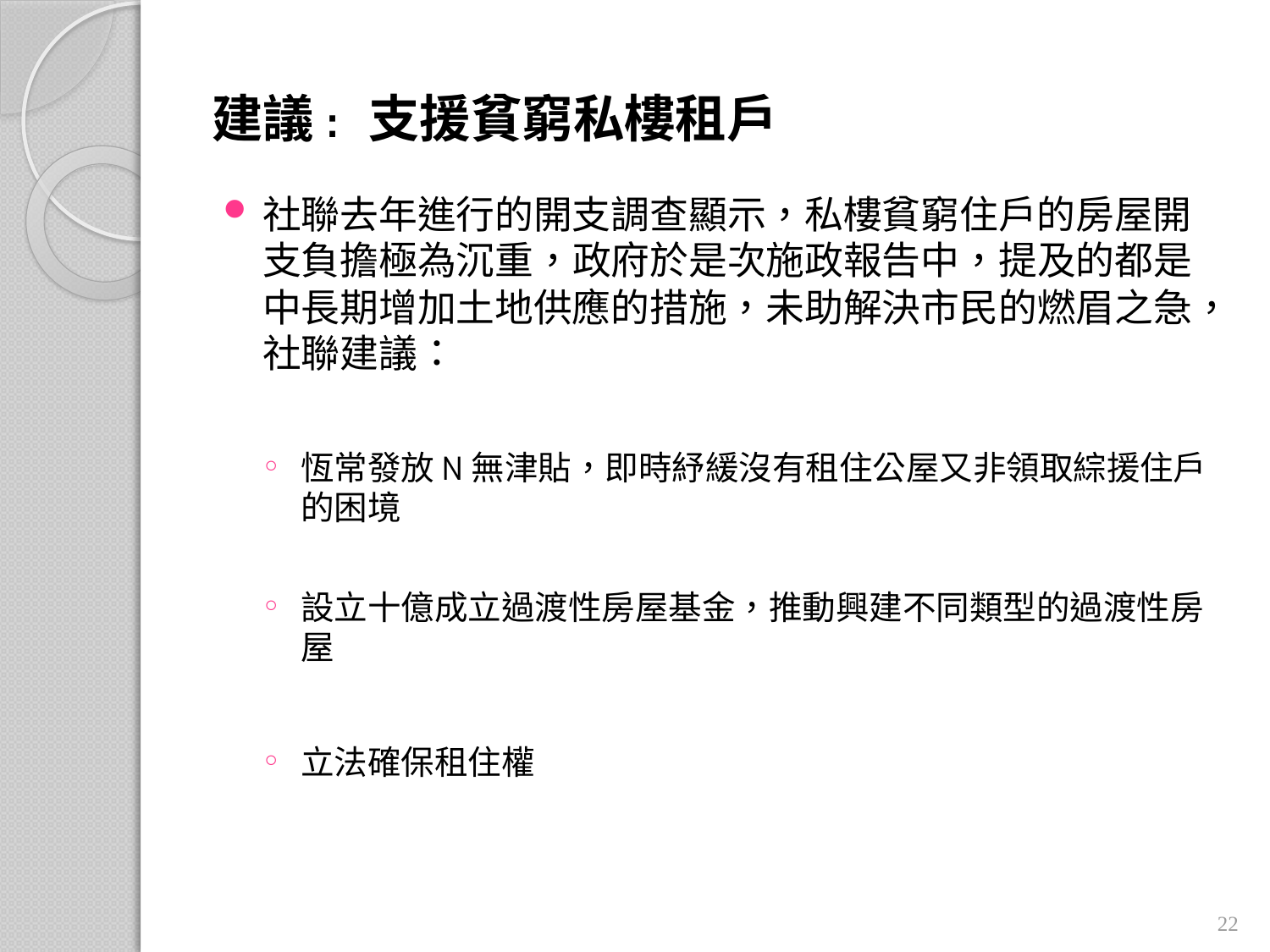

# 建議: 支援貧窮私樓租戶
社聯去年進行的開支調查顯示，私樓貧窮住戶的房屋開支負擔極為沉重，政府於是次施政報告中，提及的都是中長期增加土地供應的措施，未助解決市民的燃眉之急，社聯建議：

恆常發放N無津貼，即時紓緩沒有租住公屋又非領取綜援住戶的困境

設立十億成立過渡性房屋基金，推動興建不同類型的過渡性房屋

立法確保租住權
22